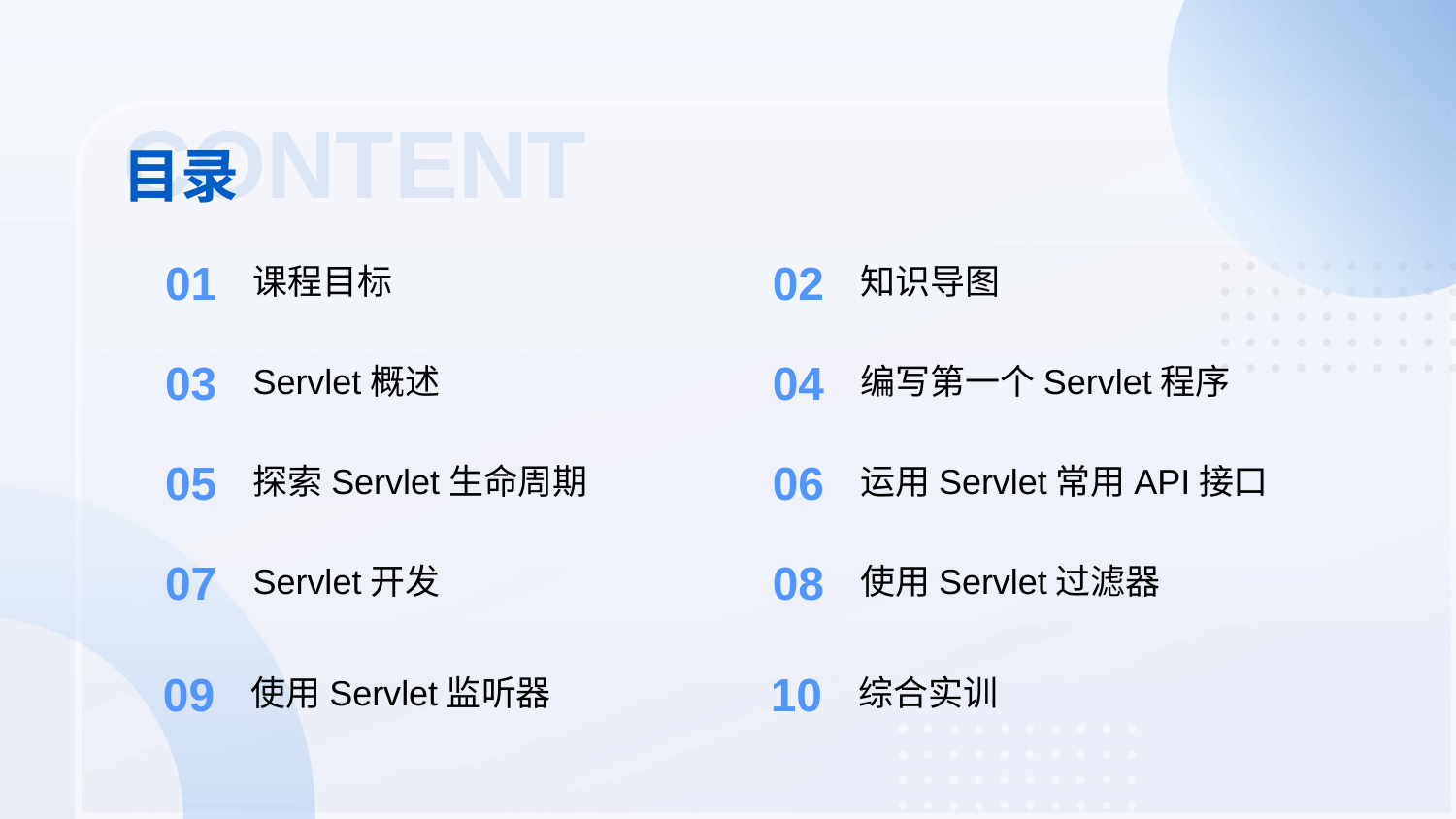

CONTENT
目录
01
02
课程目标
知识导图
03
04
Servlet概述
编写第一个Servlet程序
05
06
探索Servlet生命周期
运用Servlet常用API接口
07
08
Servlet开发
使用Servlet过滤器
09
10
使用Servlet监听器
综合实训